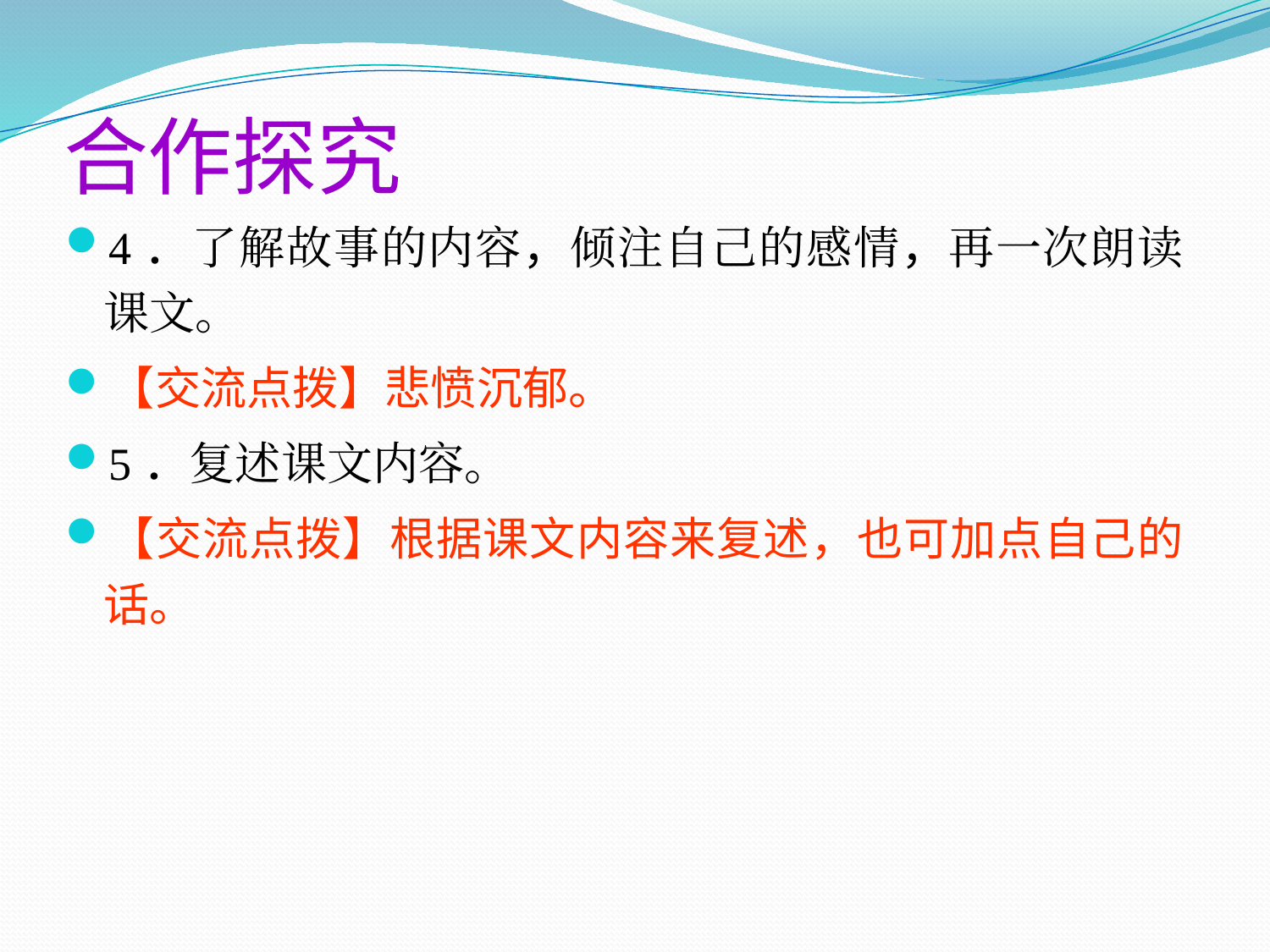

合作探究
4．了解故事的内容，倾注自己的感情，再一次朗读课文。
【交流点拨】悲愤沉郁。
5．复述课文内容。
【交流点拨】根据课文内容来复述，也可加点自己的话。